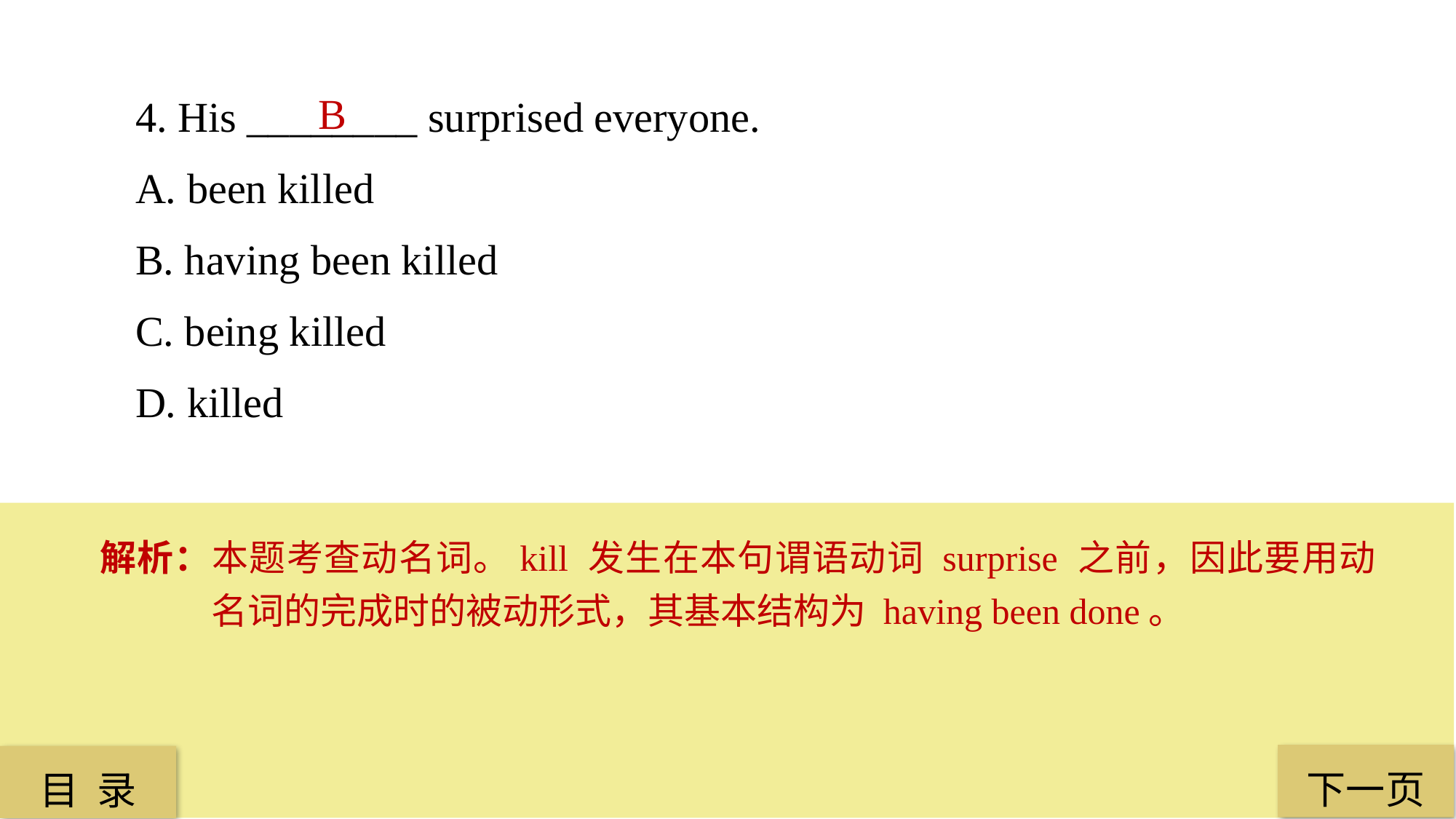

4. His ________ surprised everyone.
A. been killed
B. having been killed
C. being killed
D. killed
B
解析：本题考查动名词。kill 发生在本句谓语动词 surprise 之前，因此要用动名词的完成时的被动形式，其基本结构为 having been done。